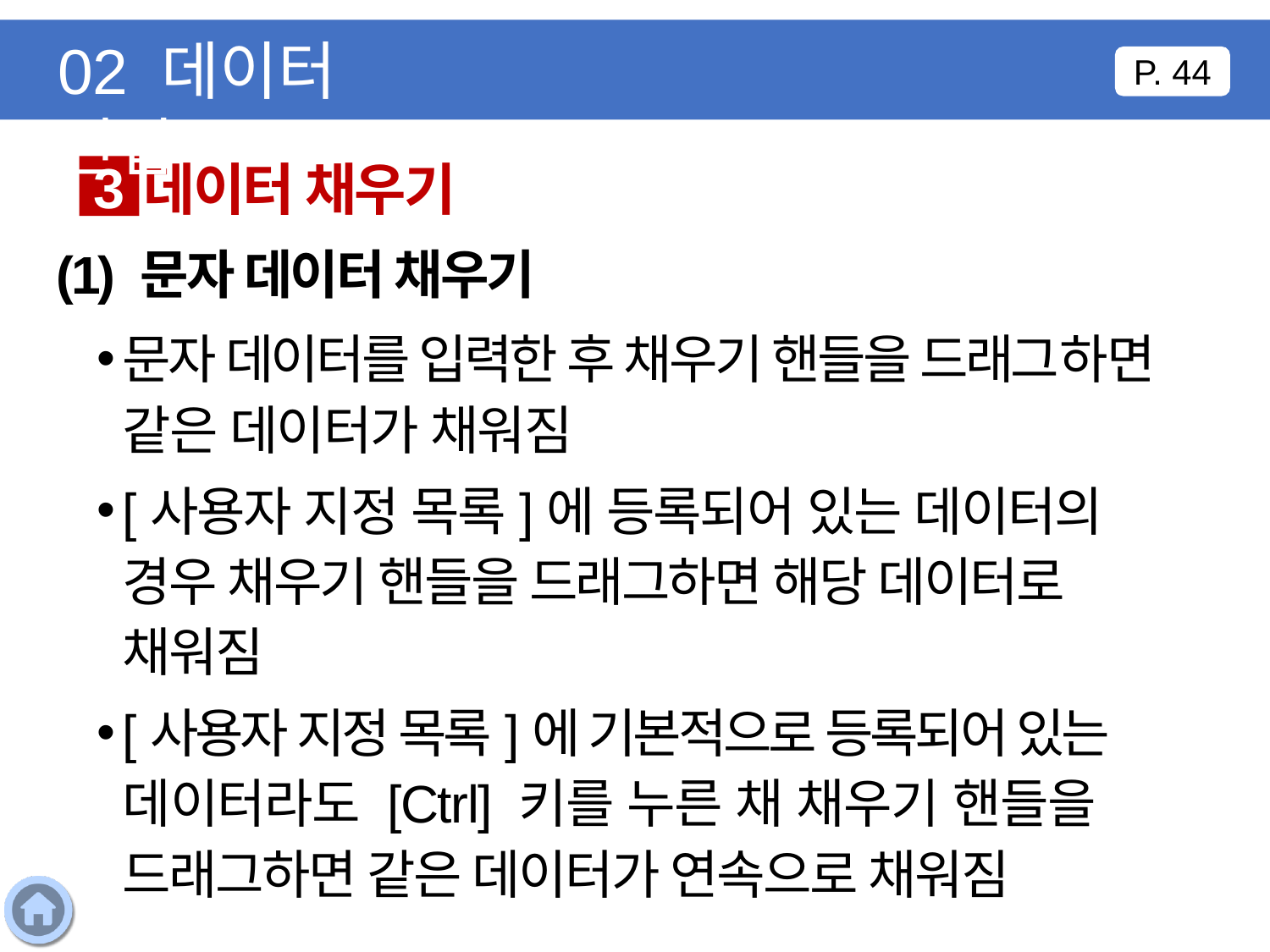

02 데이터 편집
P. 44
데이터 채우기
3
(1) 문자 데이터 채우기
문자 데이터를 입력한 후 채우기 핸들을 드래그하면 같은 데이터가 채워짐
[사용자 지정 목록]에 등록되어 있는 데이터의 경우 채우기 핸들을 드래그하면 해당 데이터로 채워짐
[사용자 지정 목록]에 기본적으로 등록되어 있는 데이터라도 [Ctrl] 키를 누른 채 채우기 핸들을 드래그하면 같은 데이터가 연속으로 채워짐